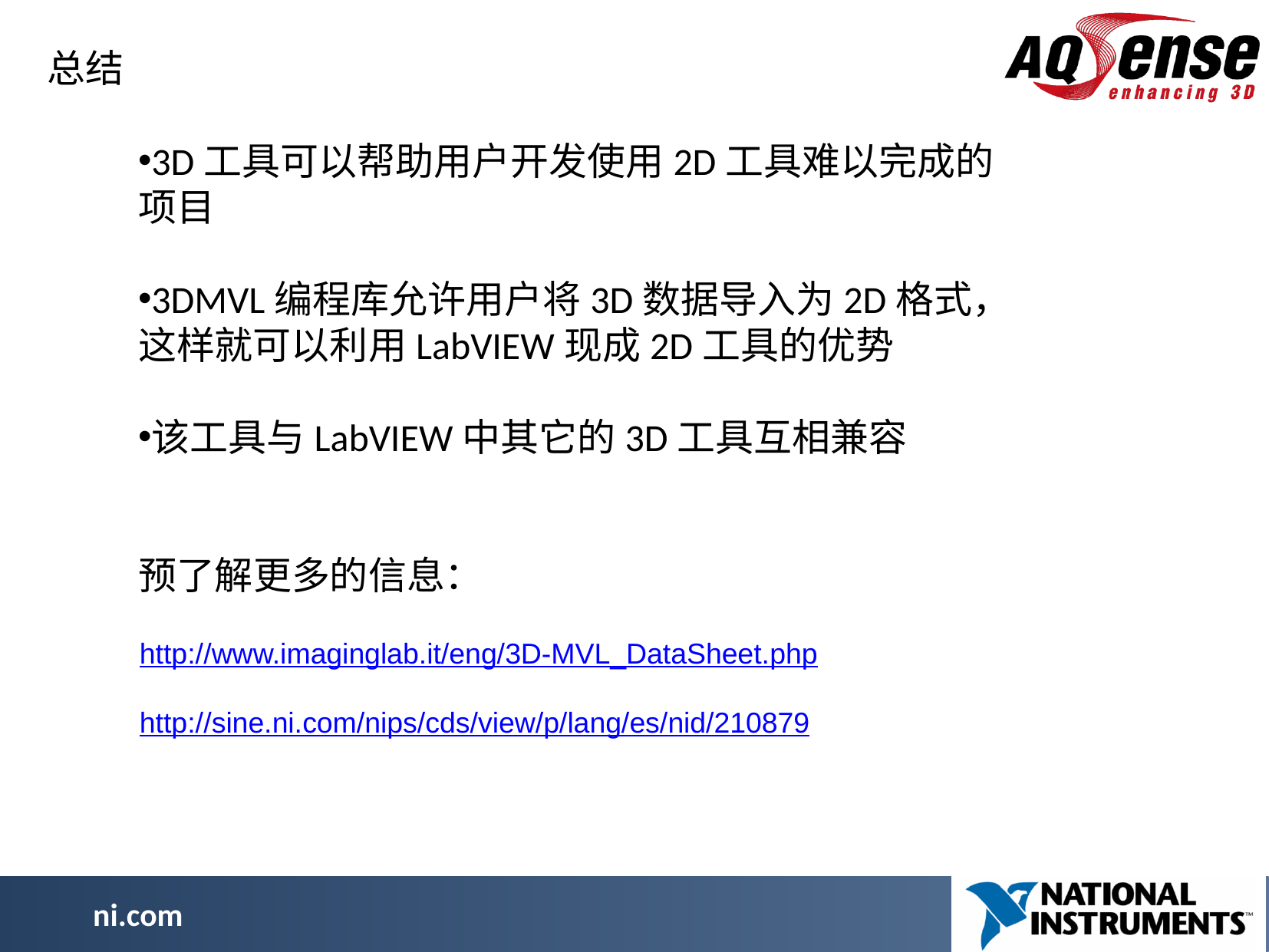

总结
3D工具可以帮助用户开发使用2D工具难以完成的项目

3DMVL编程库允许用户将3D数据导入为2D格式，这样就可以利用LabVIEW现成2D工具的优势

该工具与LabVIEW中其它的3D工具互相兼容

预了解更多的信息：
http://www.imaginglab.it/eng/3D-MVL_DataSheet.php

http://sine.ni.com/nips/cds/view/p/lang/es/nid/210879